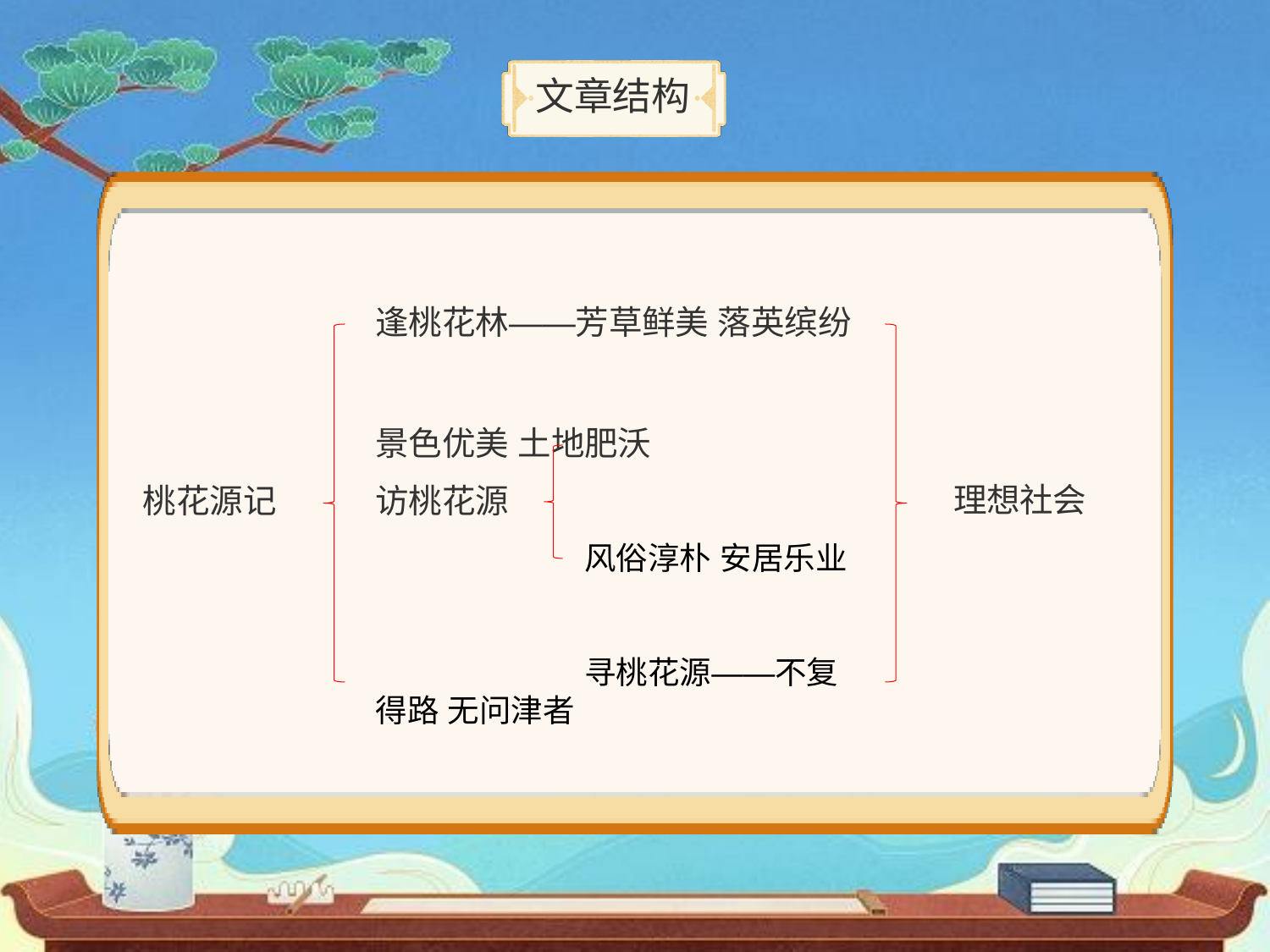

# 文章结构

逢桃花林——芳草鲜美 落英缤纷

景色优美 土地肥沃

理想社会
访桃花源
桃花源记
风俗淳朴 安居乐业

寻桃花源——不复得路 无问津者